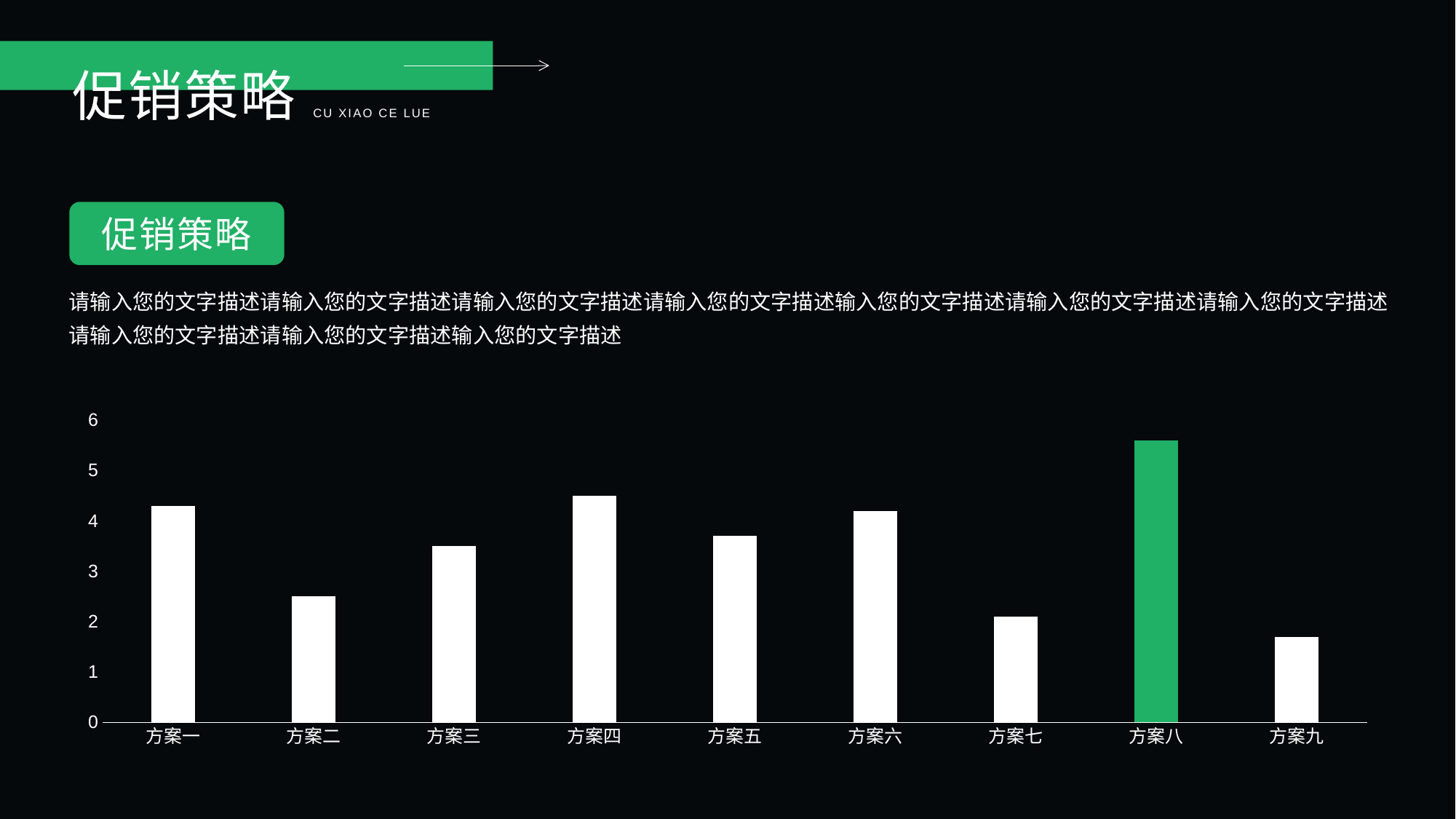

促销策略
CU XIAO CE LUE

促销策略
请输入您的文字描述请输入您的文字描述请输入您的文字描述请输入您的文字描述输入您的文字描述请输入您的文字描述请输入您的文字描述请输入您的文字描述请输入您的文字描述输入您的文字描述

### Chart

| Category | 系列 1 |
|---|---|
| 方案一 | 4.3 |
| 方案二 | 2.5 |
| 方案三 | 3.5 |
| 方案四 | 4.5 |
| 方案五 | 3.7 |
| 方案六 | 4.2 |
| 方案七 | 2.1 |
| 方案八 | 5.6 |
| 方案九 | 1.7 |